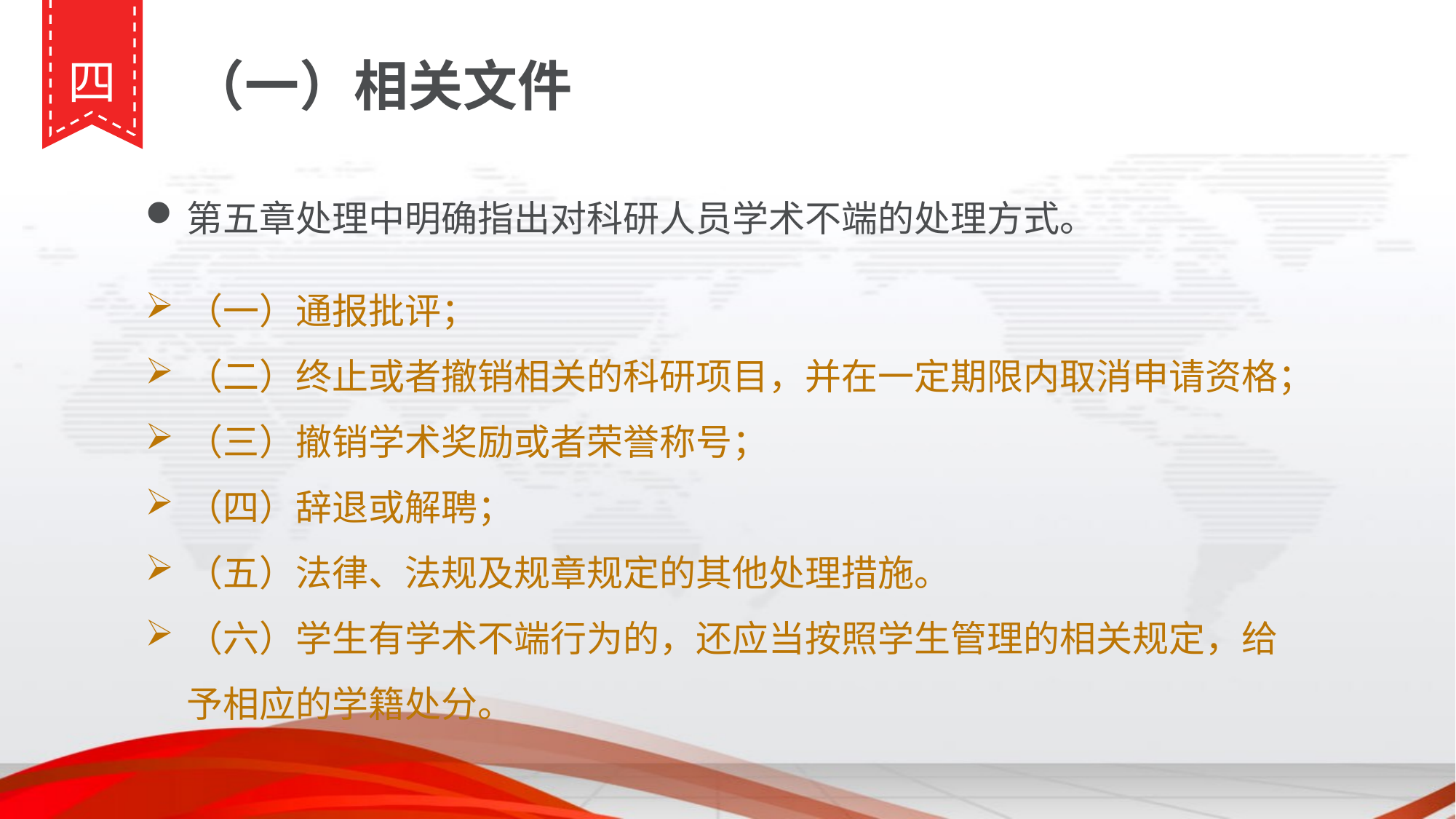

四
（一）相关文件
第五章处理中明确指出对科研人员学术不端的处理方式。

（一）通报批评；
（二）终止或者撤销相关的科研项目，并在一定期限内取消申请资格；
（三）撤销学术奖励或者荣誉称号；
（四）辞退或解聘；
（五）法律、法规及规章规定的其他处理措施。
（六）学生有学术不端行为的，还应当按照学生管理的相关规定，给予相应的学籍处分。